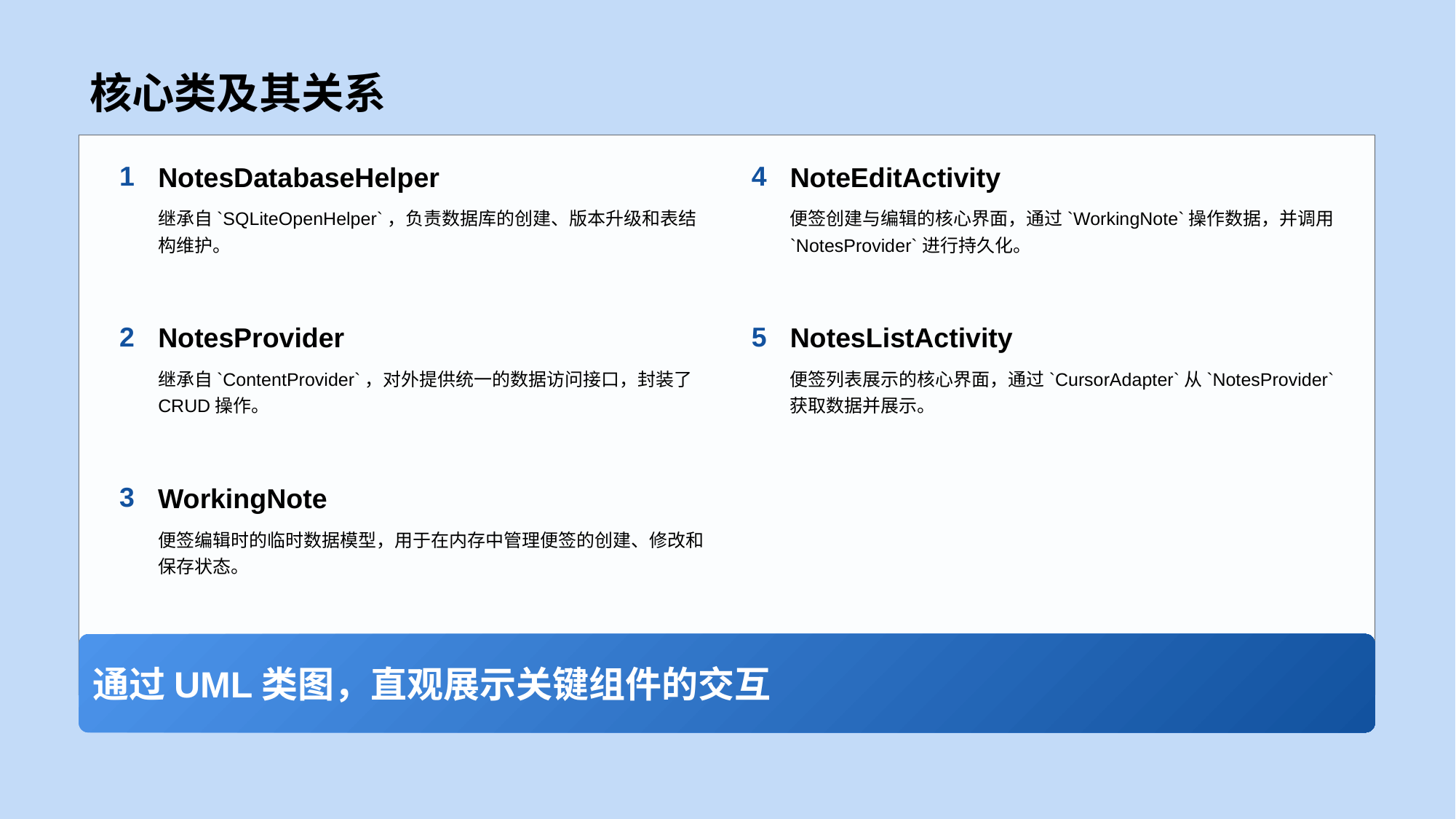

核心类及其关系

1
NotesDatabaseHelper
继承自`SQLiteOpenHelper`，负责数据库的创建、版本升级和表结构维护。
4
NoteEditActivity
便签创建与编辑的核心界面，通过`WorkingNote`操作数据，并调用`NotesProvider`进行持久化。
2
NotesProvider
继承自`ContentProvider`，对外提供统一的数据访问接口，封装了CRUD操作。
5
NotesListActivity
便签列表展示的核心界面，通过`CursorAdapter`从`NotesProvider`获取数据并展示。
3
WorkingNote
便签编辑时的临时数据模型，用于在内存中管理便签的创建、修改和保存状态。
通过UML类图，直观展示关键组件的交互